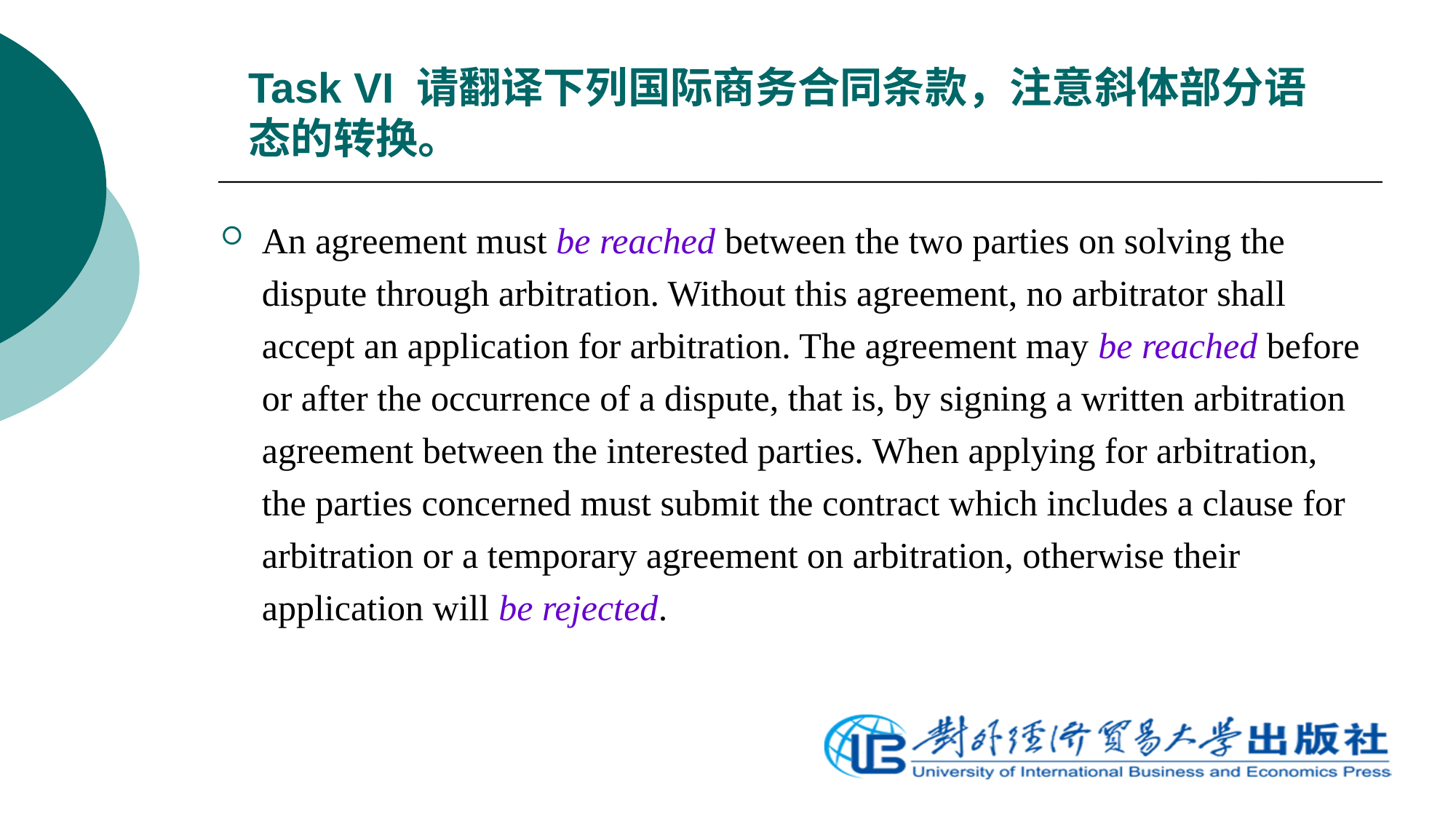

# Task VI 请翻译下列国际商务合同条款，注意斜体部分语态的转换。
An agreement must be reached between the two parties on solving the dispute through arbitration. Without this agreement, no arbitrator shall accept an application for arbitration. The agreement may be reached before or after the occurrence of a dispute, that is, by signing a written arbitration agreement between the interested parties. When applying for arbitration, the parties concerned must submit the contract which includes a clause for arbitration or a temporary agreement on arbitration, otherwise their application will be rejected.